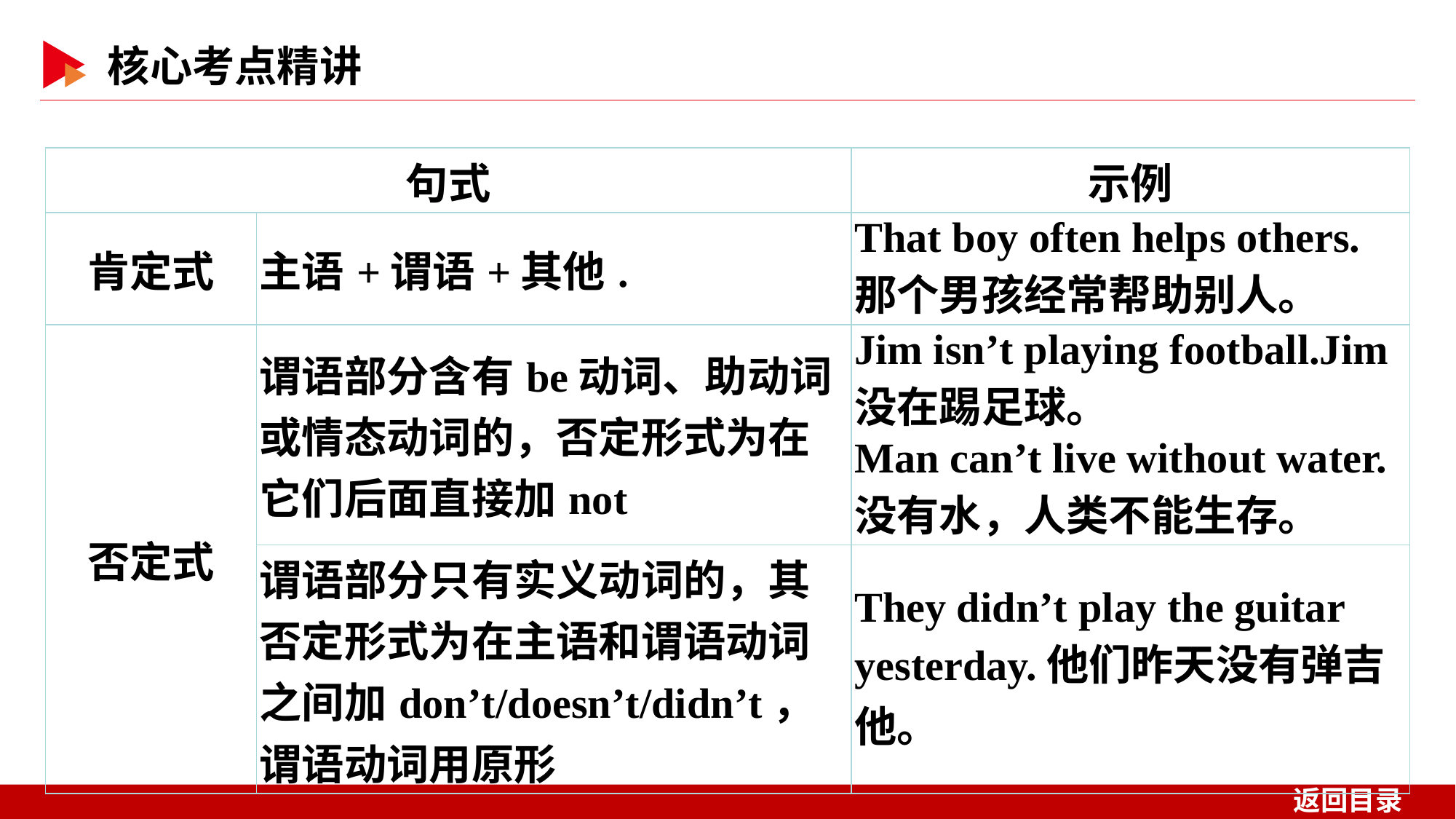

| 句式 |  | 示例 |
| --- | --- | --- |
| 肯定式 | 主语+谓语+其他. | That boy often helps others.那个男孩经常帮助别人。 |
| 否定式 | 谓语部分含有be动词、助动词或情态动词的，否定形式为在它们后面直接加not | Jim isn’t playing football.Jim没在踢足球。 Man can’t live without water.没有水，人类不能生存。 |
|  | 谓语部分只有实义动词的，其否定形式为在主语和谓语动词之间加don’t/doesn’t/didn’t，谓语动词用原形 | They didn’t play the guitar yesterday.他们昨天没有弹吉他。 |